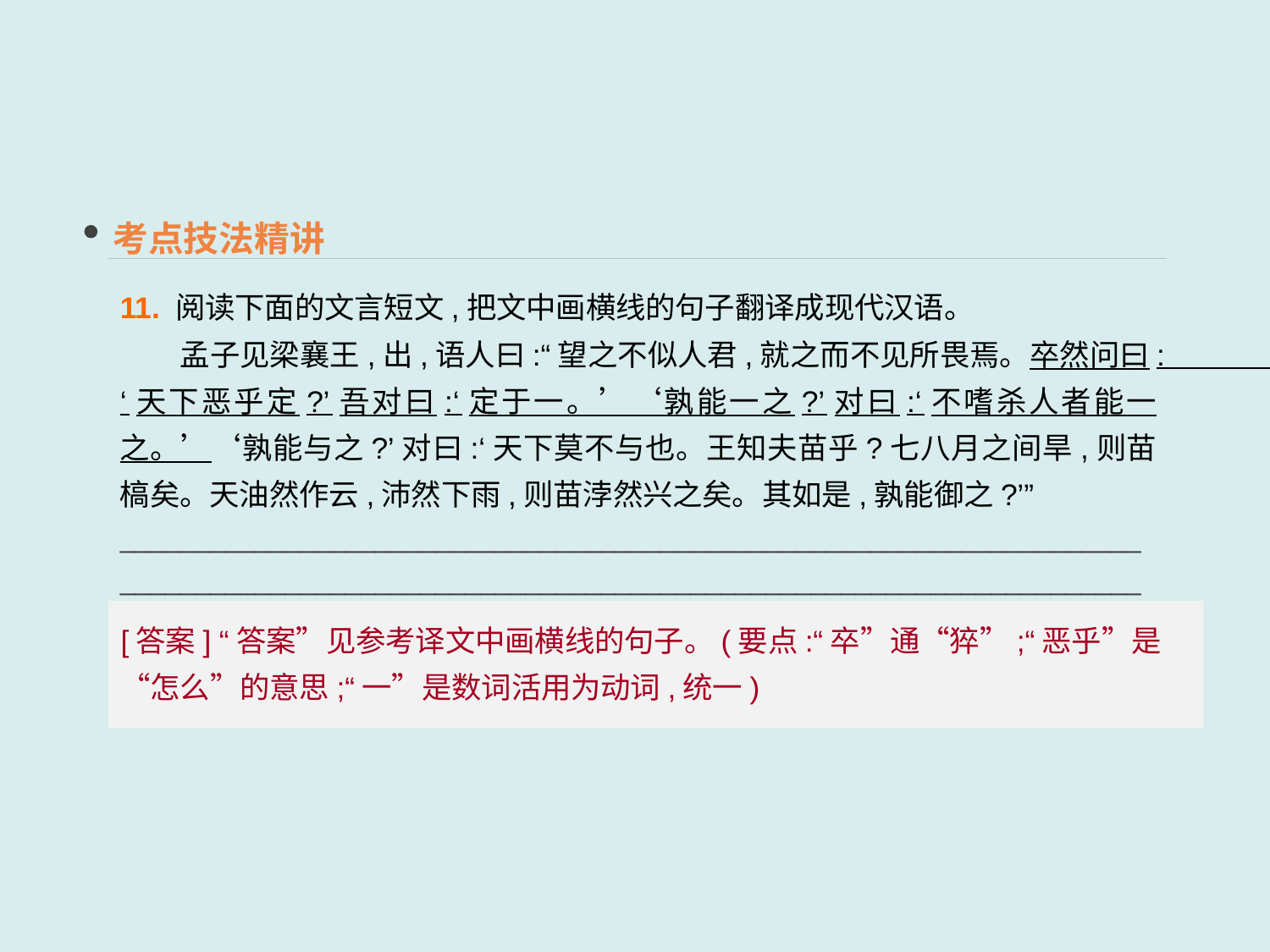

考点技法精讲

11. 阅读下面的文言短文,把文中画横线的句子翻译成现代汉语。
　　孟子见梁襄王,出,语人曰:“望之不似人君,就之而不见所畏焉。卒然问曰:‘天下恶乎定?’吾对曰:‘定于一。’‘孰能一之?’对曰:‘不嗜杀人者能一之。’‘孰能与之?’对曰:‘天下莫不与也。王知夫苗乎?七八月之间旱,则苗槁矣。天油然作云,沛然下雨,则苗浡然兴之矣。其如是,孰能御之?’”
____________________________________________________________________________________________________________________________________________________________________________

[答案] “答案”见参考译文中画横线的句子。(要点:“卒”通“猝”;“恶乎”是“怎么”的意思;“一”是数词活用为动词,统一)